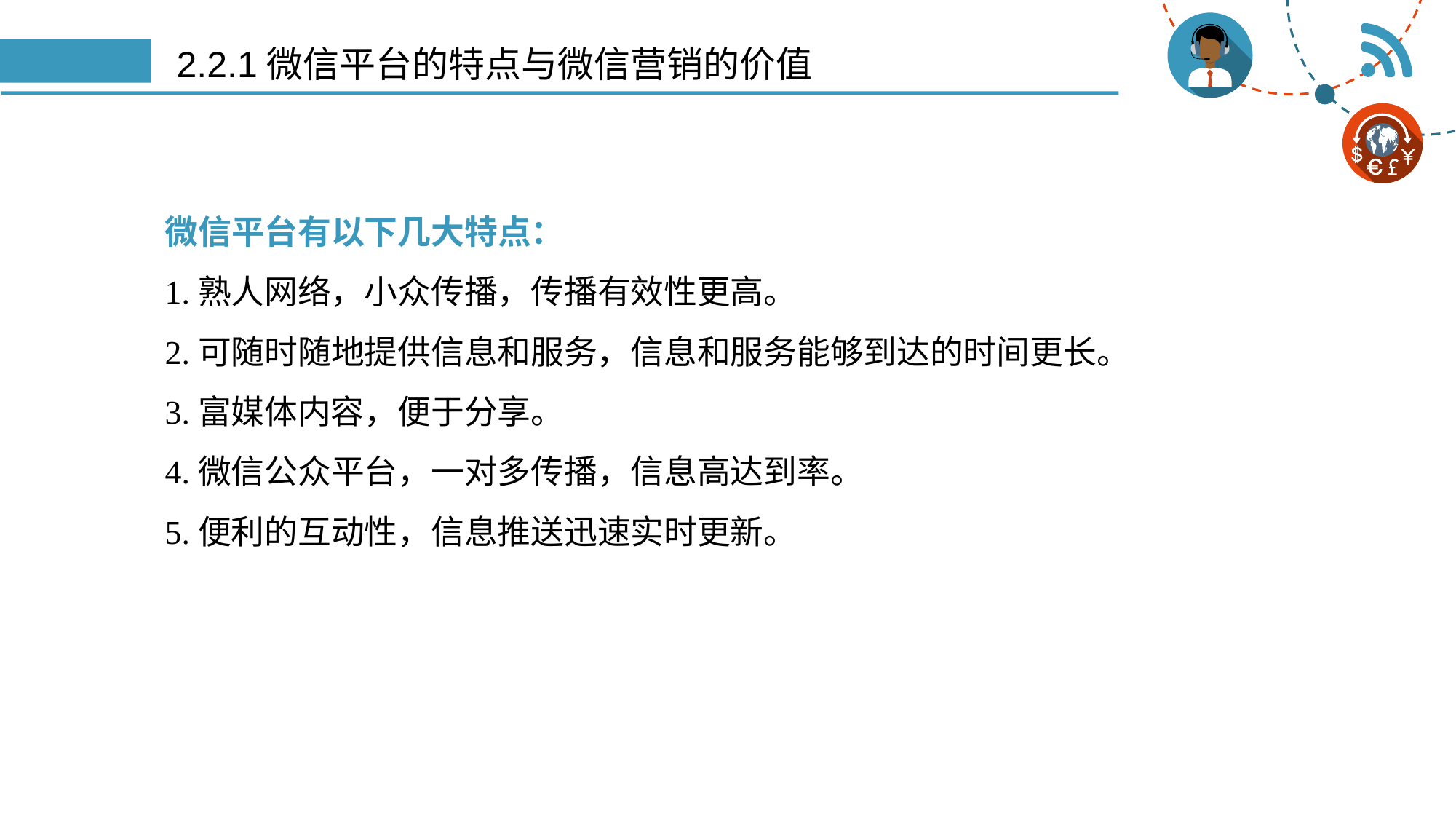

# 2.2.1微信平台的特点与微信营销的价值
微信平台有以下几大特点：
1.熟人网络，小众传播，传播有效性更高。
2.可随时随地提供信息和服务，信息和服务能够到达的时间更长。
3.富媒体内容，便于分享。
4.微信公众平台，一对多传播，信息高达到率。
5.便利的互动性，信息推送迅速实时更新。